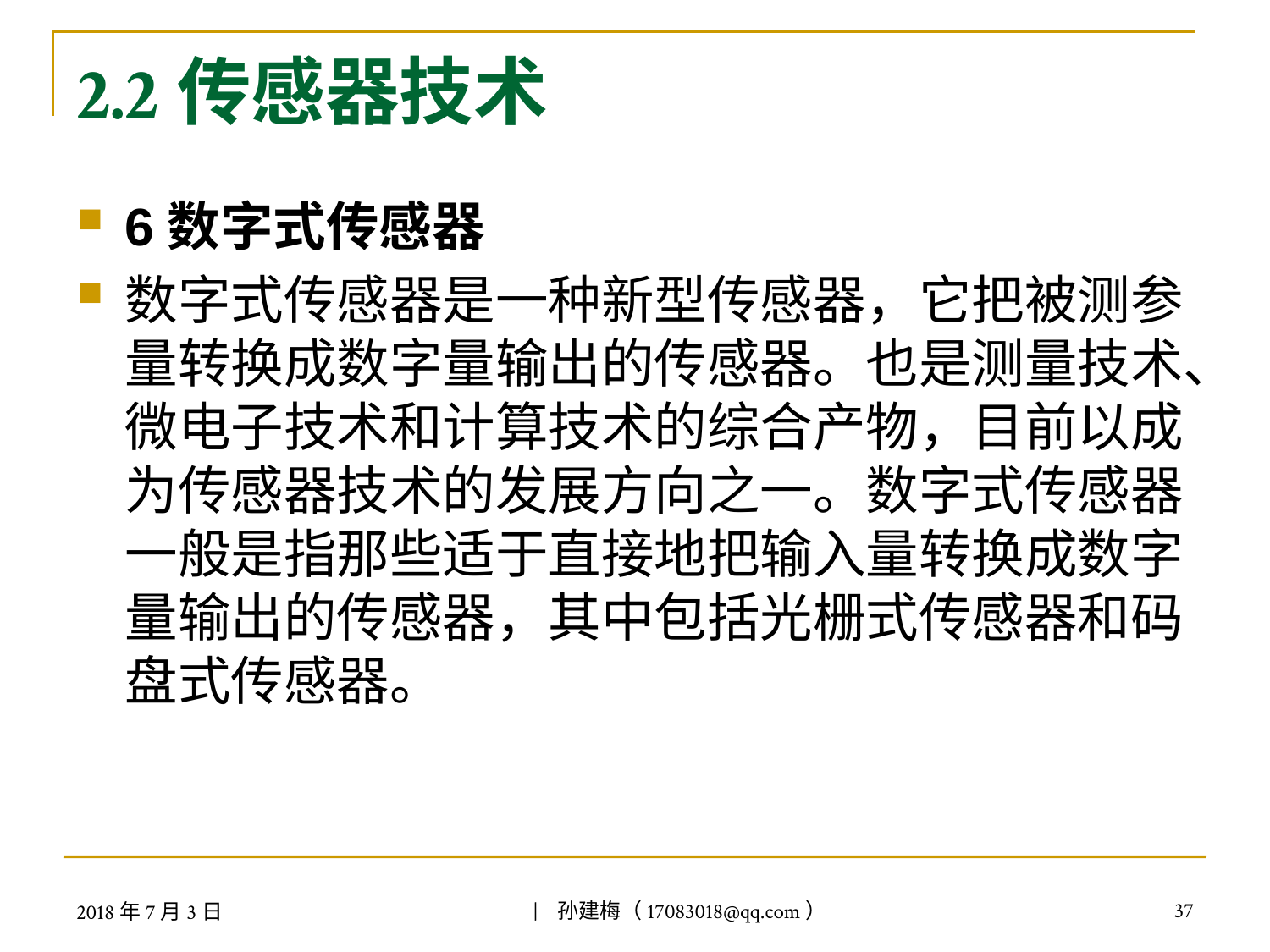

# 2.2传感器技术
6数字式传感器
数字式传感器是一种新型传感器，它把被测参量转换成数字量输出的传感器。也是测量技术、微电子技术和计算技术的综合产物，目前以成为传感器技术的发展方向之一。数字式传感器一般是指那些适于直接地把输入量转换成数字量输出的传感器，其中包括光栅式传感器和码盘式传感器。
|   孙建梅（17083018@qq.com）
2018年7月3日
37